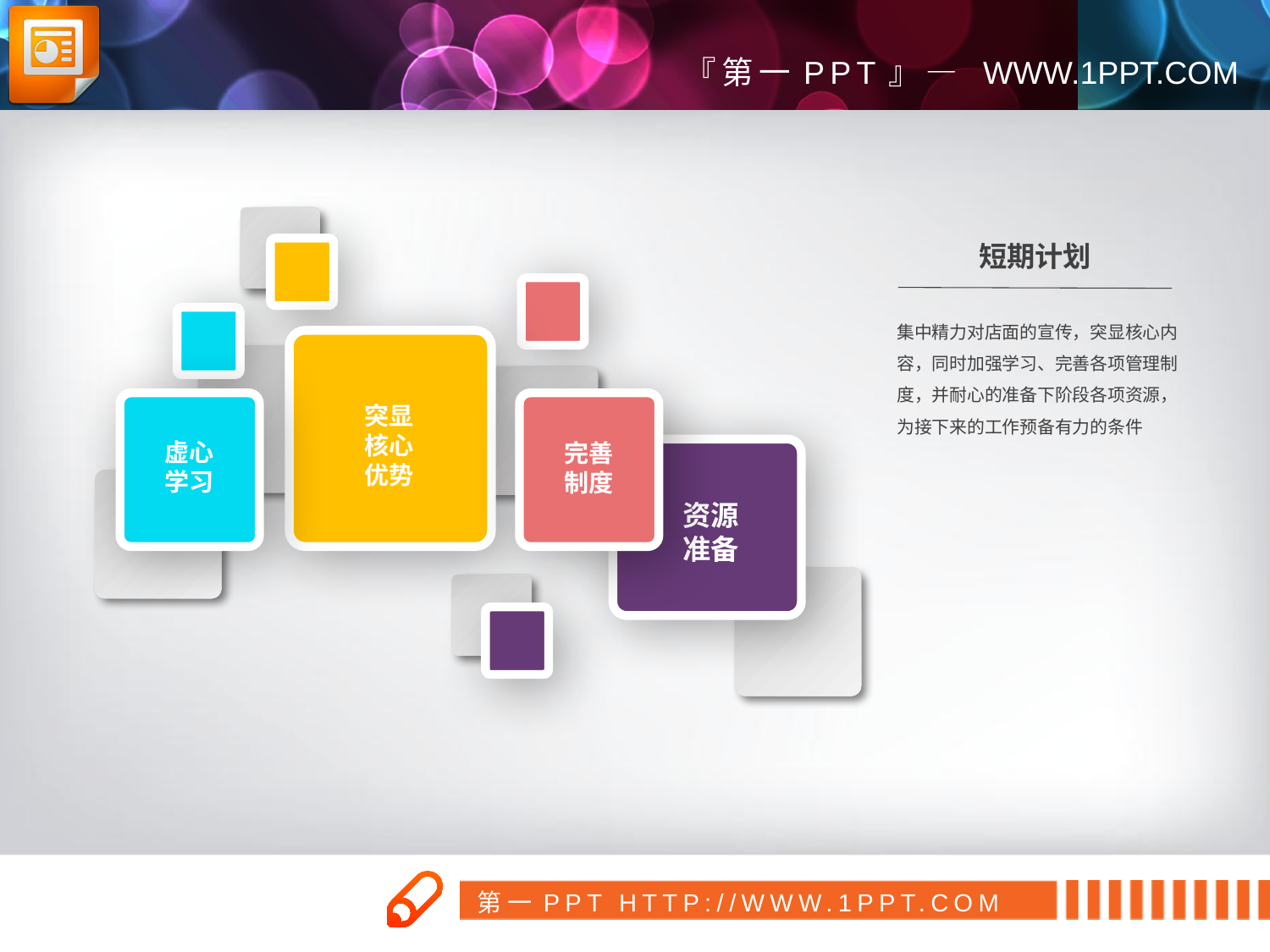

短期计划

集中精力对店面的宣传，突显核心内容，同时加强学习、完善各项管理制度，并耐心的准备下阶段各项资源，为接下来的工作预备有力的条件

突显核心优势

虚心学习

完善制度

资源准备